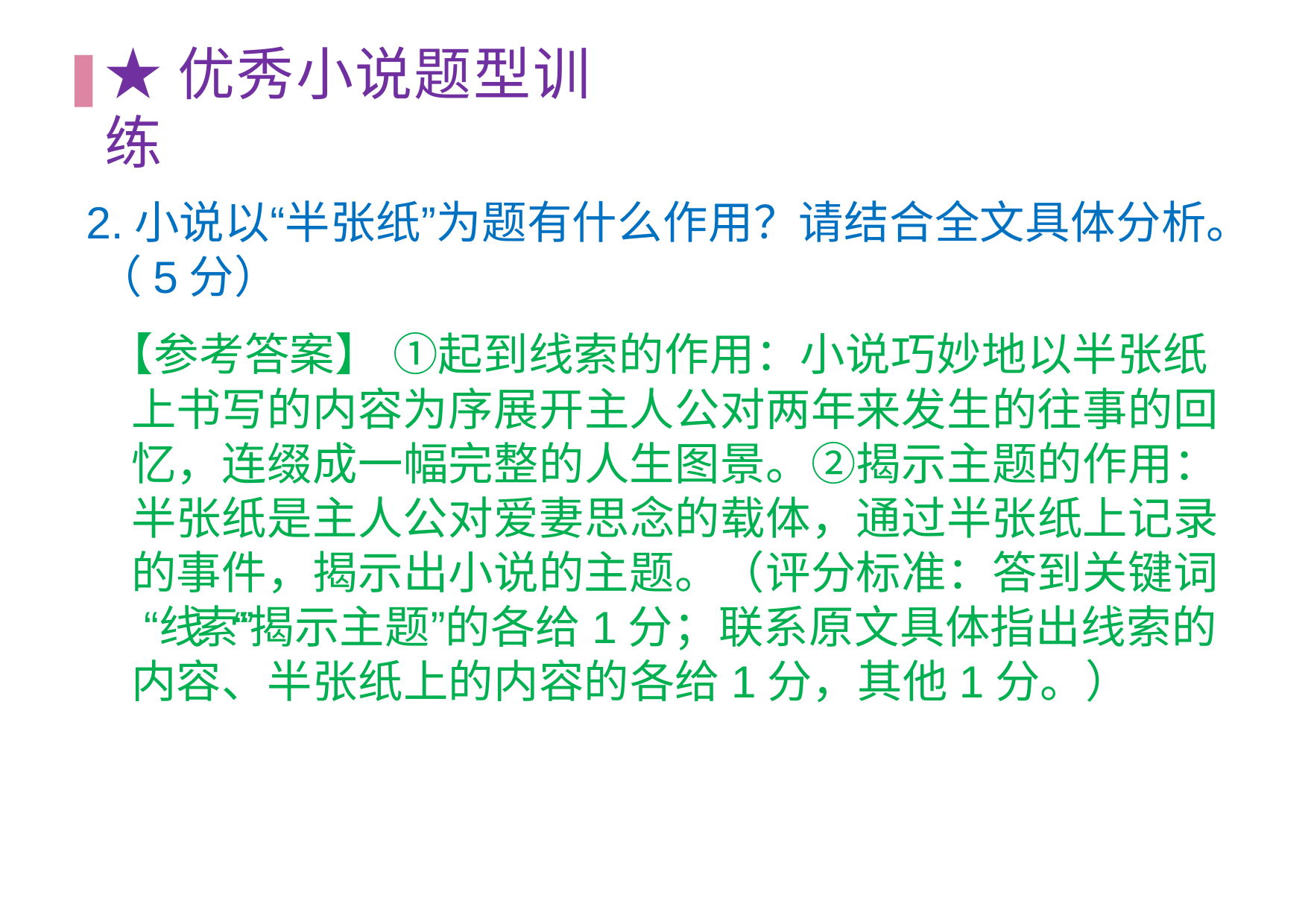

# ★优秀⼩说题型训练

2.⼩说以“半张纸”为题有什么作⽤？请结合全⽂具体分析。
（5分）
【参考答案】 ①起到线索的作⽤：⼩说巧妙地以半张纸 上书写的内容为序展开主⼈公对两年来发⽣的往事的回 忆，连缀成⼀幅完整的⼈⽣图景。②揭⽰主题的作⽤： 半张纸是主⼈公对爱妻思念的载体，通过半张纸上记录 的事件，揭⽰出⼩说的主题。（评分标准：答到关键词  “线索”“揭⽰主题”的各给1分；联系原⽂具体指出线索的 内容、半张纸上的内容的各给1分，其他1分。）